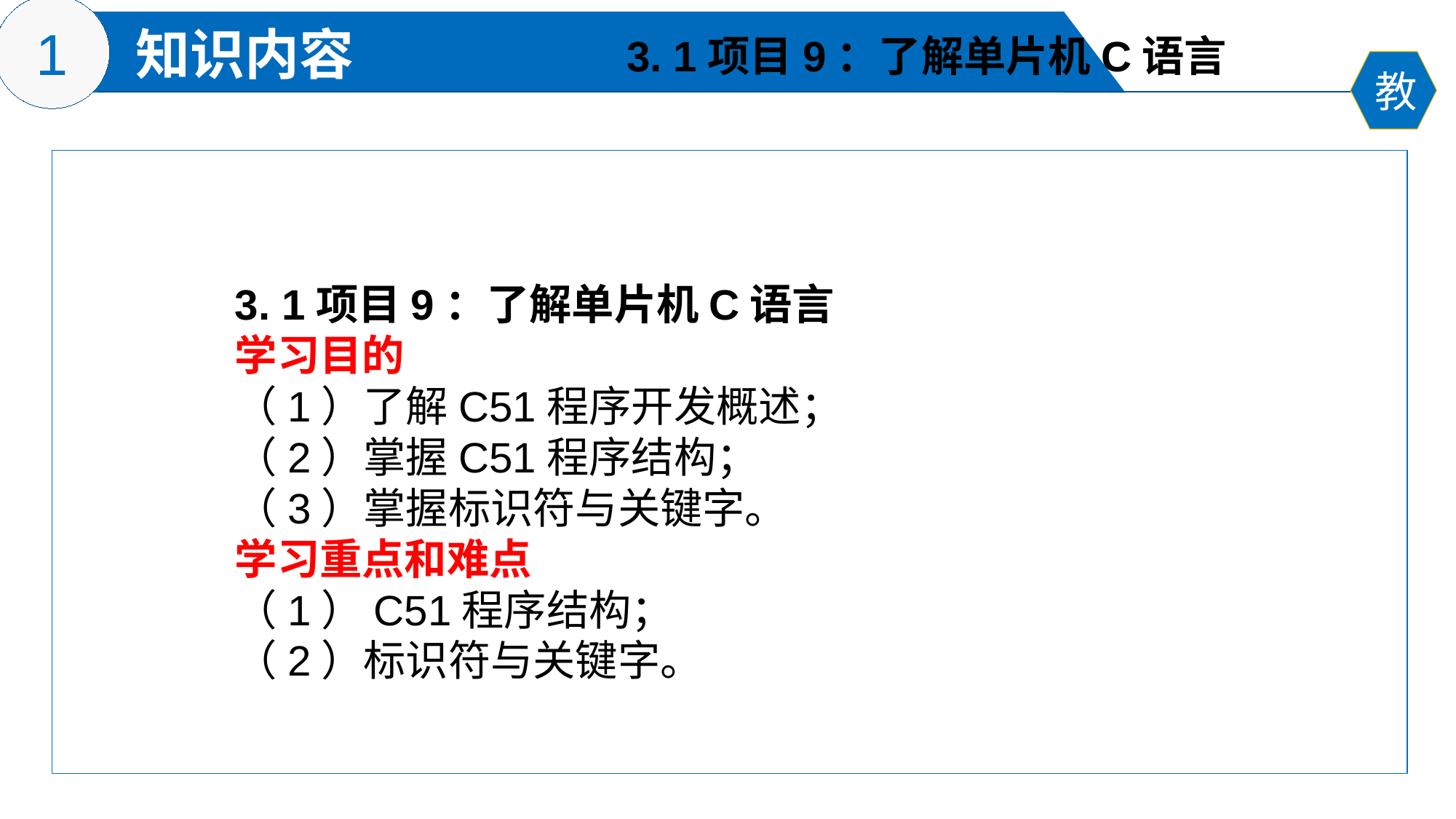

3. 1项目9：了解单片机C语言
3. 1项目9：了解单片机C语言
学习目的
（1）了解C51程序开发概述；
（2）掌握C51程序结构；
（3）掌握标识符与关键字。
学习重点和难点
（1）C51程序结构；
（2）标识符与关键字。